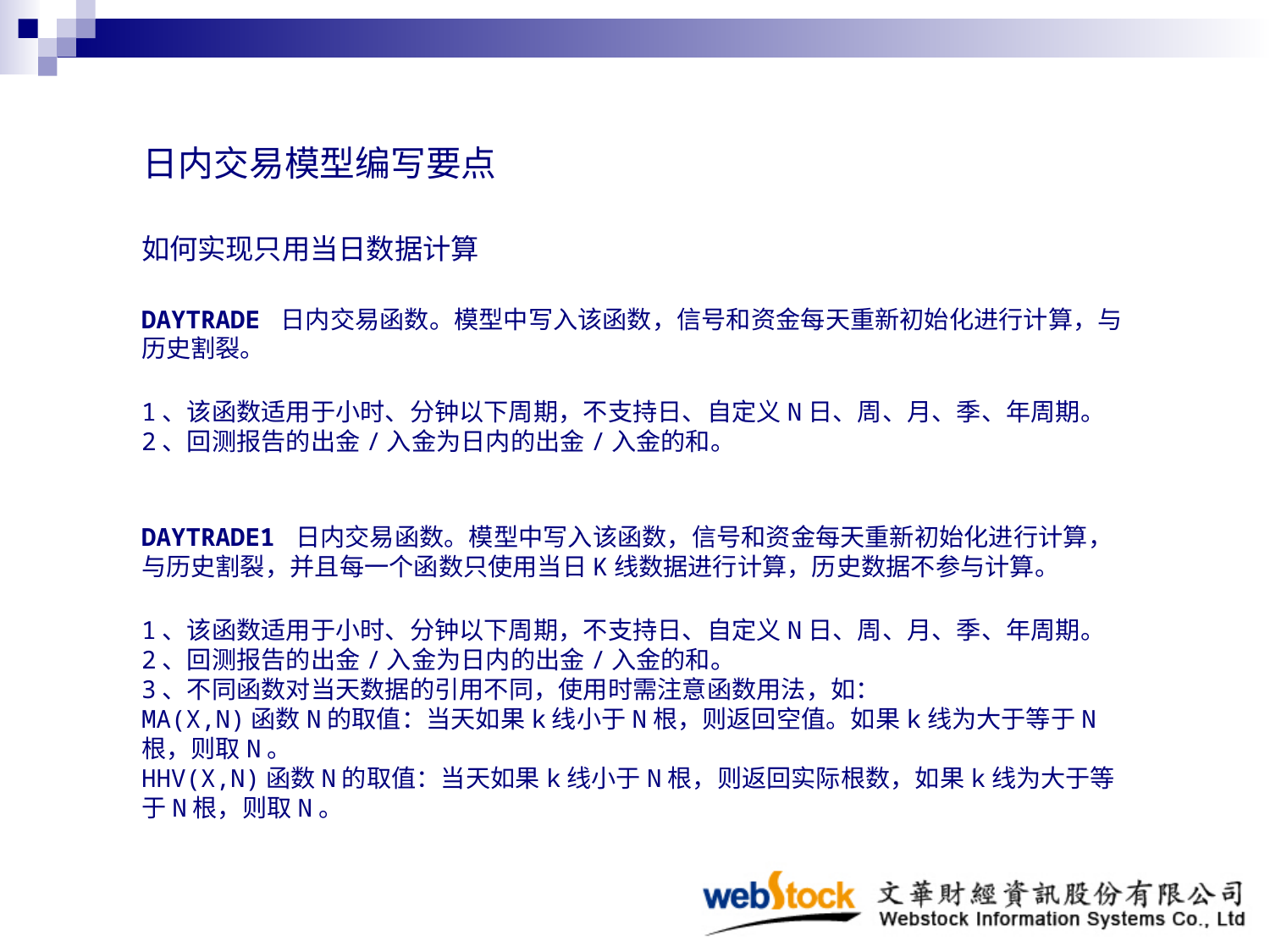

日内交易模型编写要点
如何实现只用当日数据计算
DAYTRADE 日内交易函数。模型中写入该函数，信号和资金每天重新初始化进行计算，与历史割裂。

1、该函数适用于小时、分钟以下周期，不支持日、自定义N日、周、月、季、年周期。
2、回测报告的出金/入金为日内的出金/入金的和。
DAYTRADE1 日内交易函数。模型中写入该函数，信号和资金每天重新初始化进行计算，与历史割裂，并且每一个函数只使用当日K线数据进行计算，历史数据不参与计算。

1、该函数适用于小时、分钟以下周期，不支持日、自定义N日、周、月、季、年周期。
2、回测报告的出金/入金为日内的出金/入金的和。
3、不同函数对当天数据的引用不同，使用时需注意函数用法，如：
MA(X,N)函数N的取值：当天如果k线小于N根，则返回空值。如果k线为大于等于N根，则取N。
HHV(X,N)函数N的取值：当天如果k线小于N根，则返回实际根数，如果k线为大于等于N根，则取N。